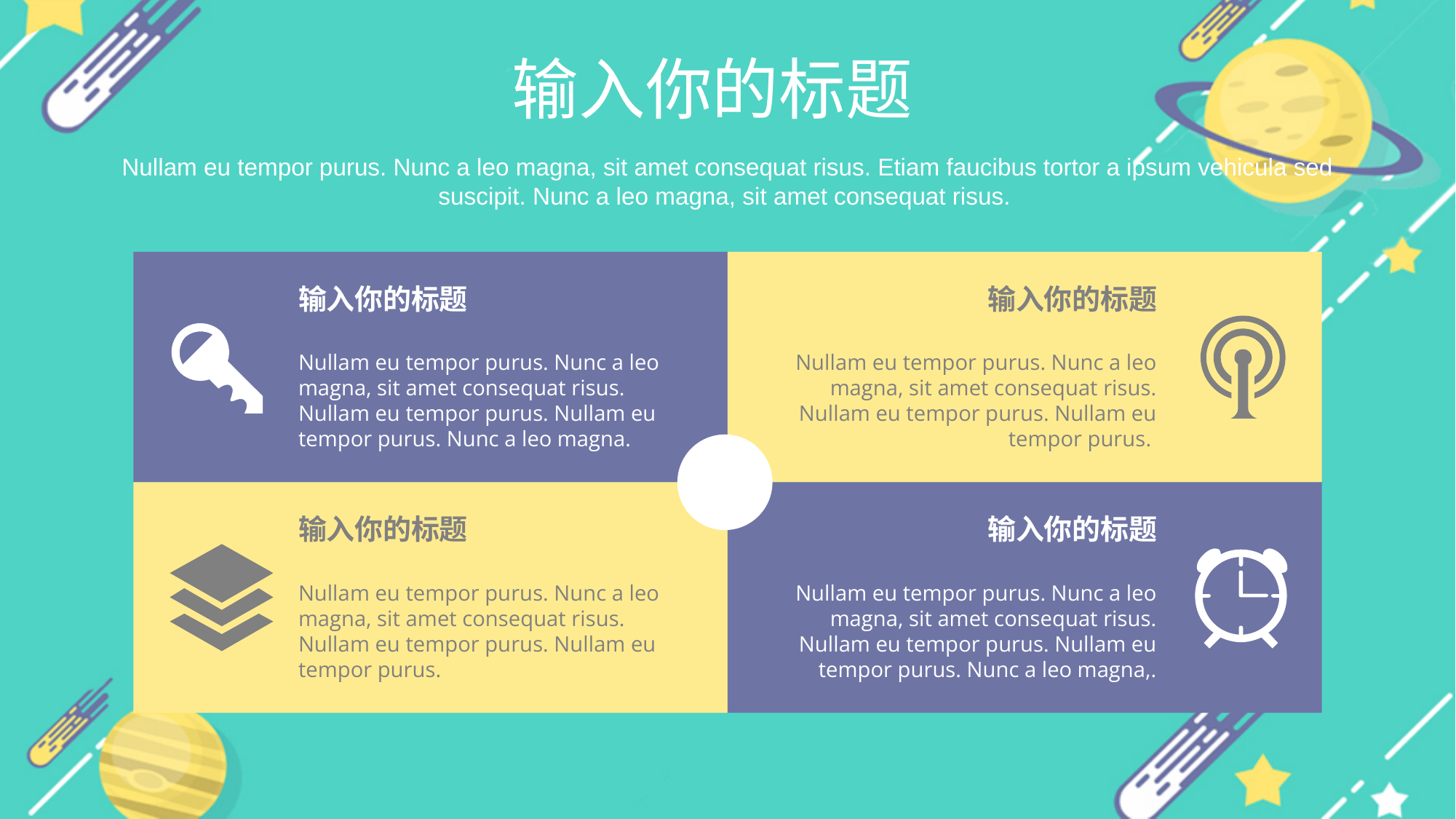

输入你的标题
Nullam eu tempor purus. Nunc a leo magna, sit amet consequat risus. Etiam faucibus tortor a ipsum vehicula sed suscipit. Nunc a leo magna, sit amet consequat risus.

输入你的标题

Nullam eu tempor purus. Nunc a leo magna, sit amet consequat risus. Nullam eu tempor purus. Nullam eu tempor purus. Nunc a leo magna.
输入你的标题

Nullam eu tempor purus. Nunc a leo magna, sit amet consequat risus. Nullam eu tempor purus. Nullam eu tempor purus.

输入你的标题

Nullam eu tempor purus. Nunc a leo magna, sit amet consequat risus. Nullam eu tempor purus. Nullam eu tempor purus.
输入你的标题

Nullam eu tempor purus. Nunc a leo magna, sit amet consequat risus. Nullam eu tempor purus. Nullam eu tempor purus. Nunc a leo magna,.